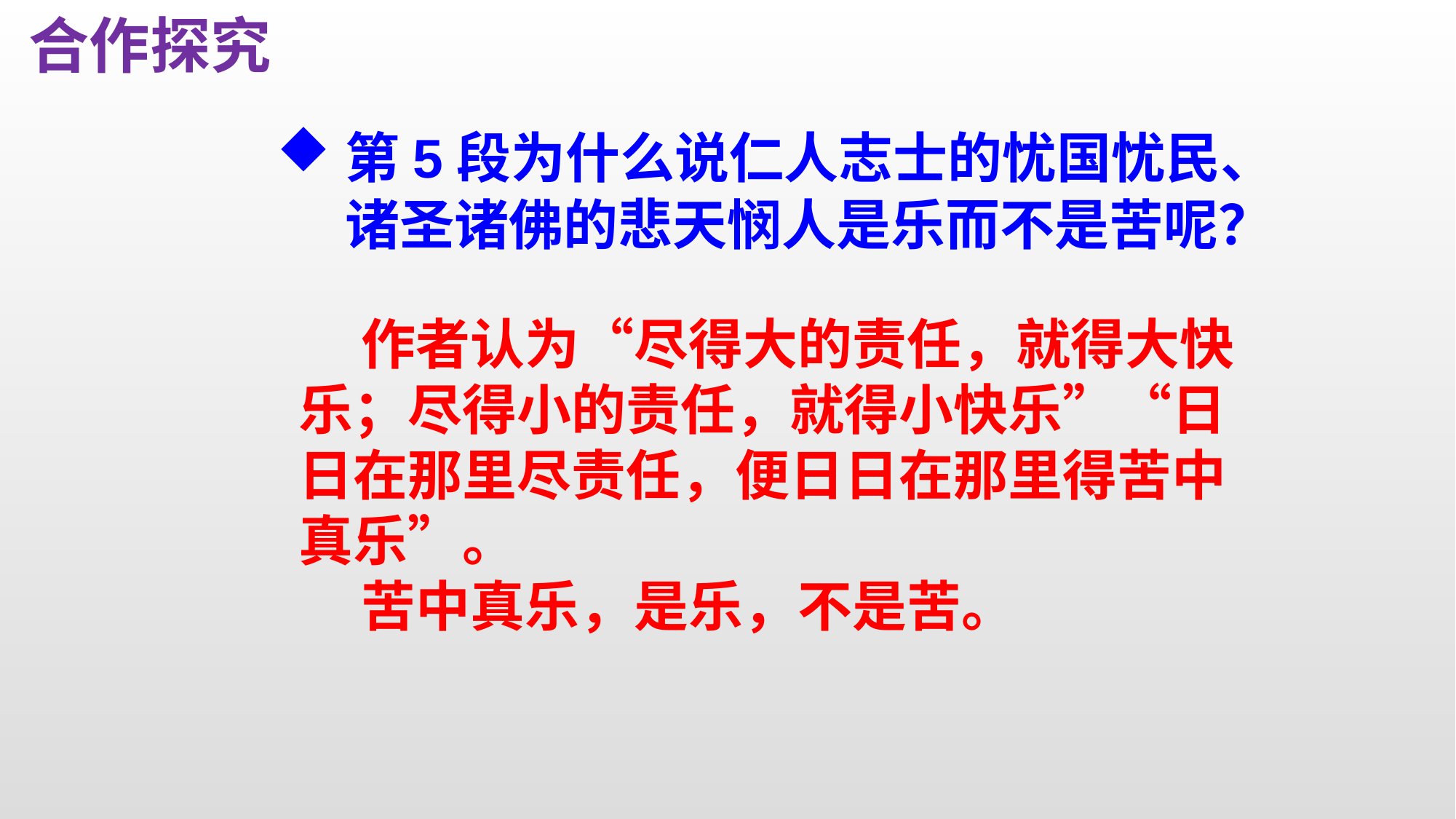

合作探究
第5段为什么说仁人志士的忧国忧民、诸圣诸佛的悲天悯人是乐而不是苦呢？
    作者认为“尽得大的责任，就得大快乐；尽得小的责任，就得小快乐”“日日在那里尽责任，便日日在那里得苦中真乐”。
    苦中真乐，是乐，不是苦。